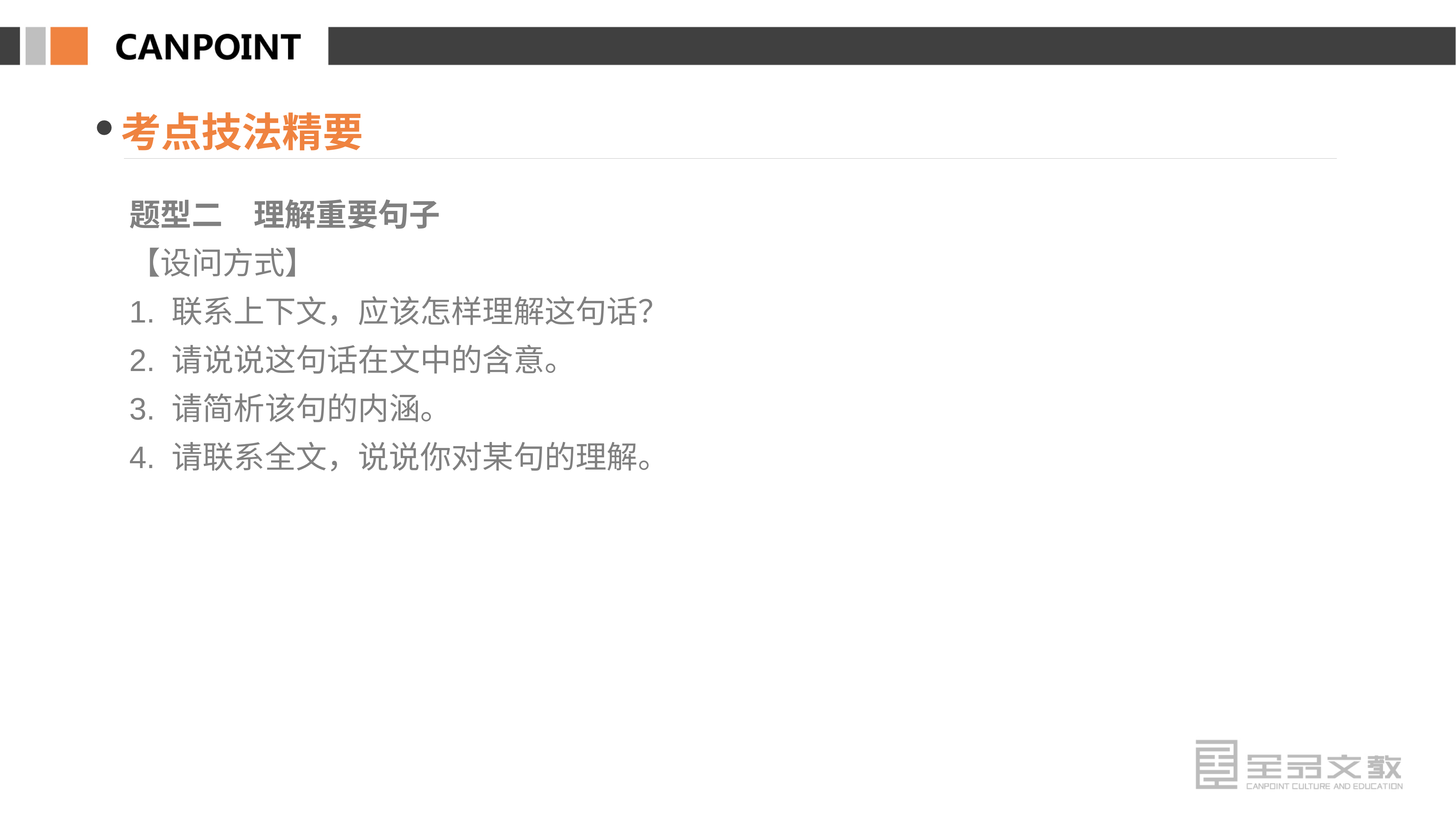

考点技法精要

题型二　理解重要句子
【设问方式】
1. 联系上下文，应该怎样理解这句话？
2. 请说说这句话在文中的含意。
3. 请简析该句的内涵。
4. 请联系全文，说说你对某句的理解。